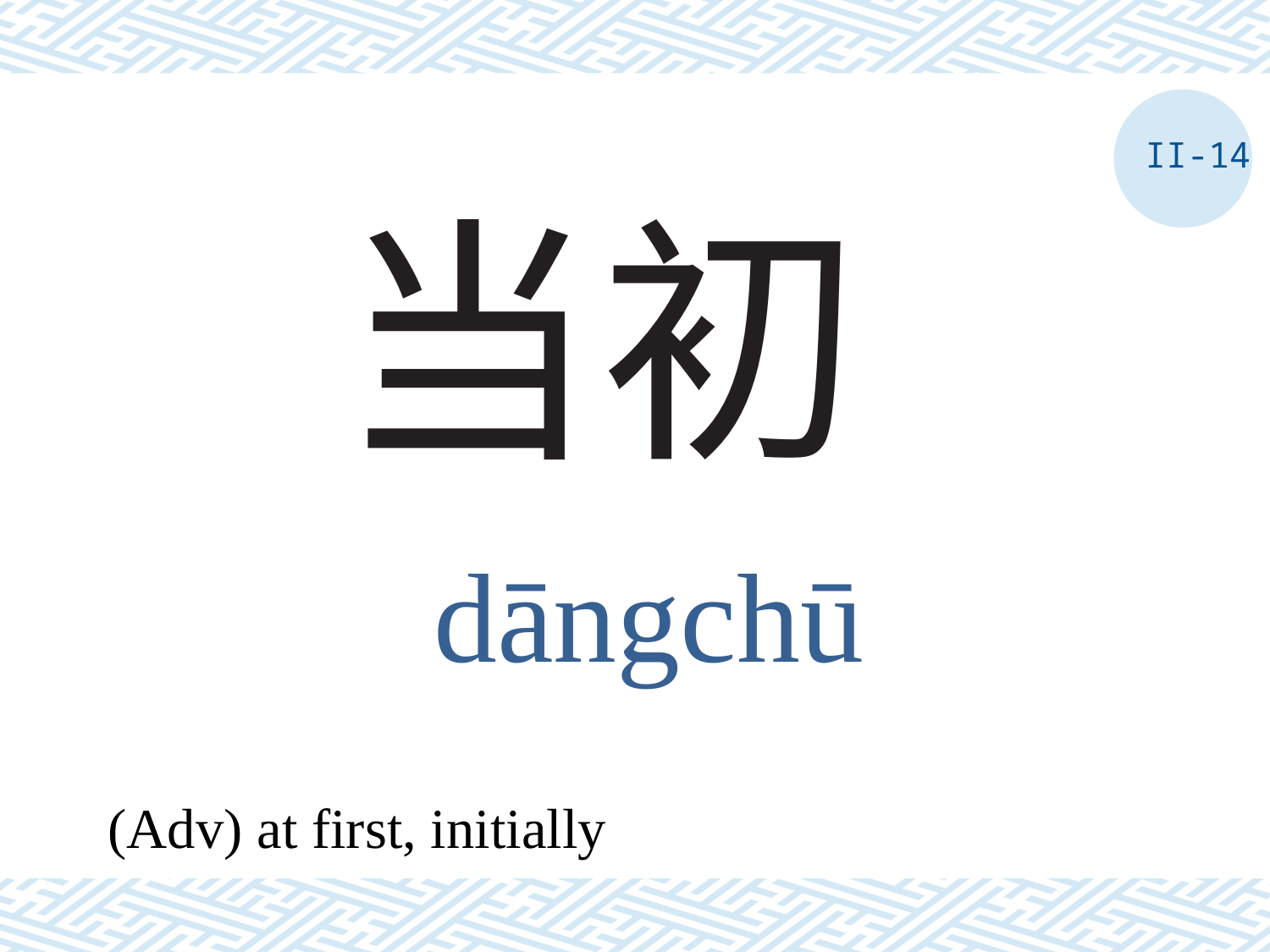

II-14

# 当初
dāngchū
(Adv) at first, initially